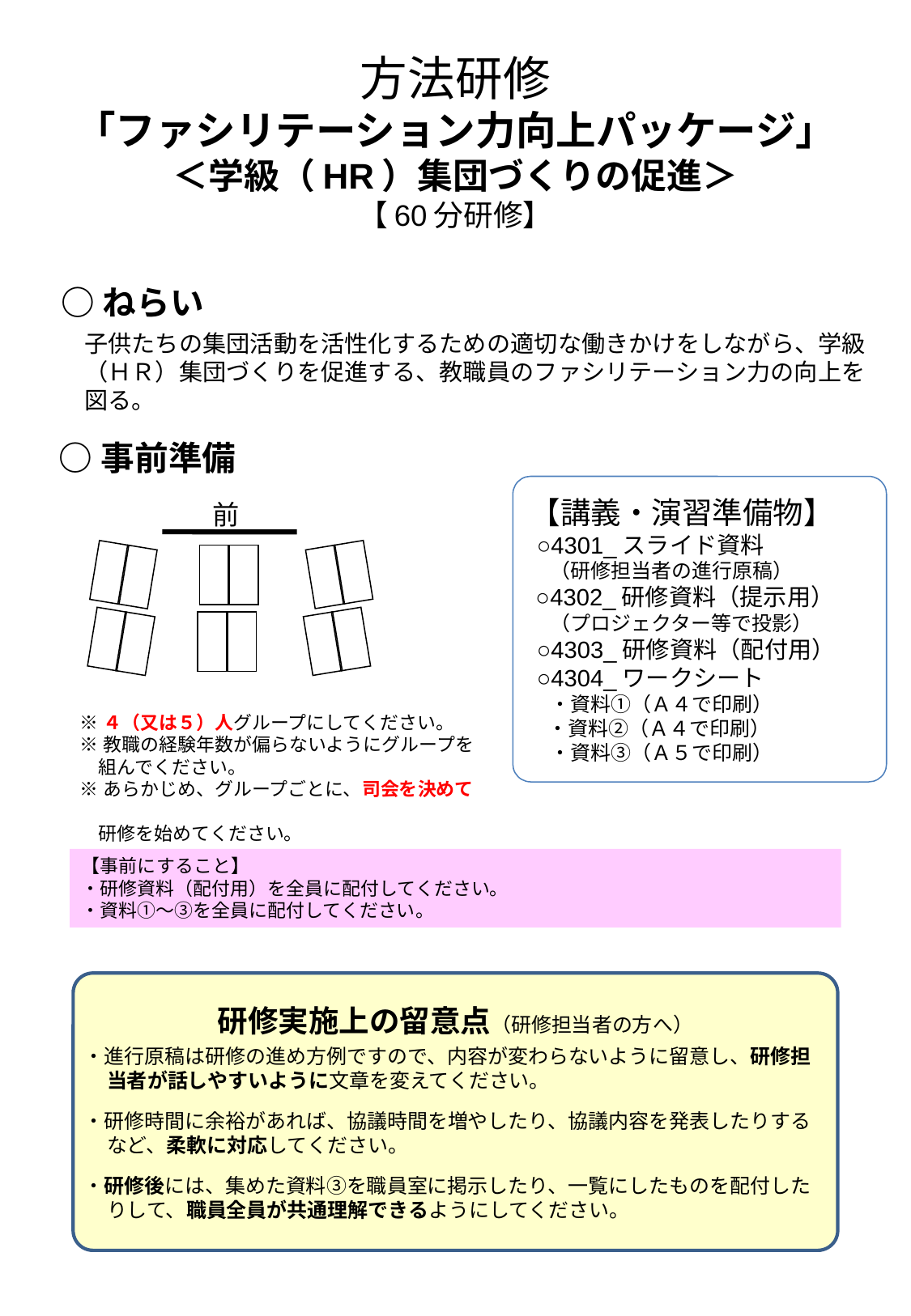

# 方法研修 「ファシリテーション力向上パッケージ」 ＜学級（HR）集団づくりの促進＞ 【60分研修】
○ねらい
子供たちの集団活動を活性化するための適切な働きかけをしながら、学級（ＨＲ）集団づくりを促進する、教職員のファシリテーション力の向上を図る。
○事前準備
【講義・演習準備物】
 ○4301_スライド資料
　（研修担当者の進行原稿）
 ○4302_研修資料（提示用）
　（プロジェクター等で投影）
 ○4303_研修資料（配付用）
 ○4304_ワークシート
　・資料①（Ａ４で印刷）
   ・資料②（Ａ４で印刷）
　・資料③（Ａ５で印刷）
前

※４（又は５）人グループにしてください。
※教職の経験年数が偏らないようにグループを
　組んでください。
※あらかじめ、グループごとに、司会を決めて
　研修を始めてください。
【事前にすること】
・研修資料（配付用）を全員に配付してください。
・資料①～③を全員に配付してください。
研修実施上の留意点（研修担当者の方へ）

・進行原稿は研修の進め方例ですので、内容が変わらないように留意し、研修担当者が話しやすいように文章を変えてください。

・研修時間に余裕があれば、協議時間を増やしたり、協議内容を発表したりするなど、柔軟に対応してください。

・研修後には、集めた資料③を職員室に掲示したり、一覧にしたものを配付したりして、職員全員が共通理解できるようにしてください。